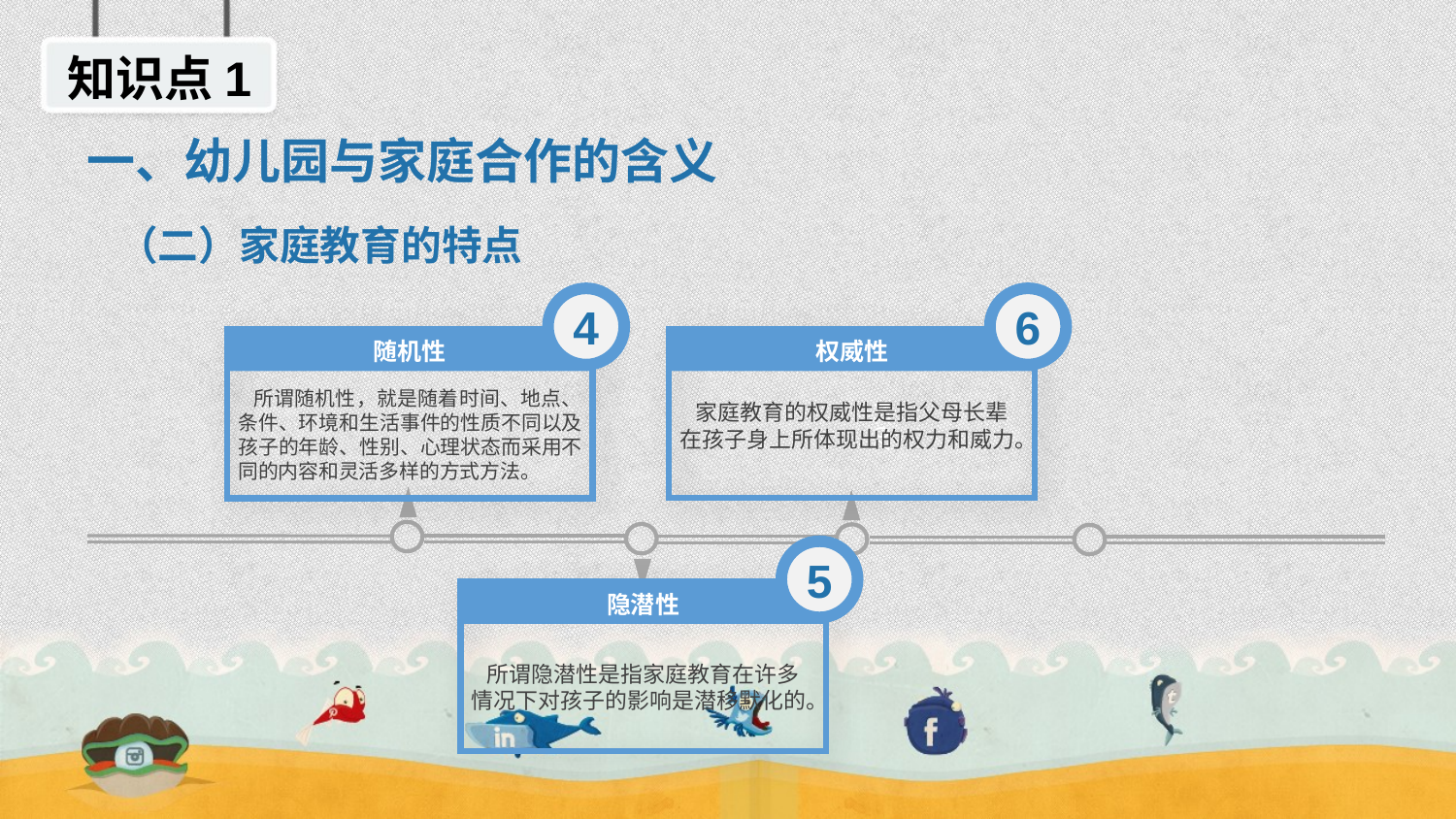

知识点1
一、幼儿园与家庭合作的含义
（二）家庭教育的特点
6
4

权威性
随机性
  所谓随机性，就是随着时间、地点、条件、环境和生活事件的性质不同以及孩子的年龄、性别、心理状态而采用不同的内容和灵活多样的方式方法。
  家庭教育的权威性是指父母长辈在孩子身上所体现出的权力和威力。
2014

5

隐潜性
  所谓隐潜性是指家庭教育在许多情况下对孩子的影响是潜移默化的。